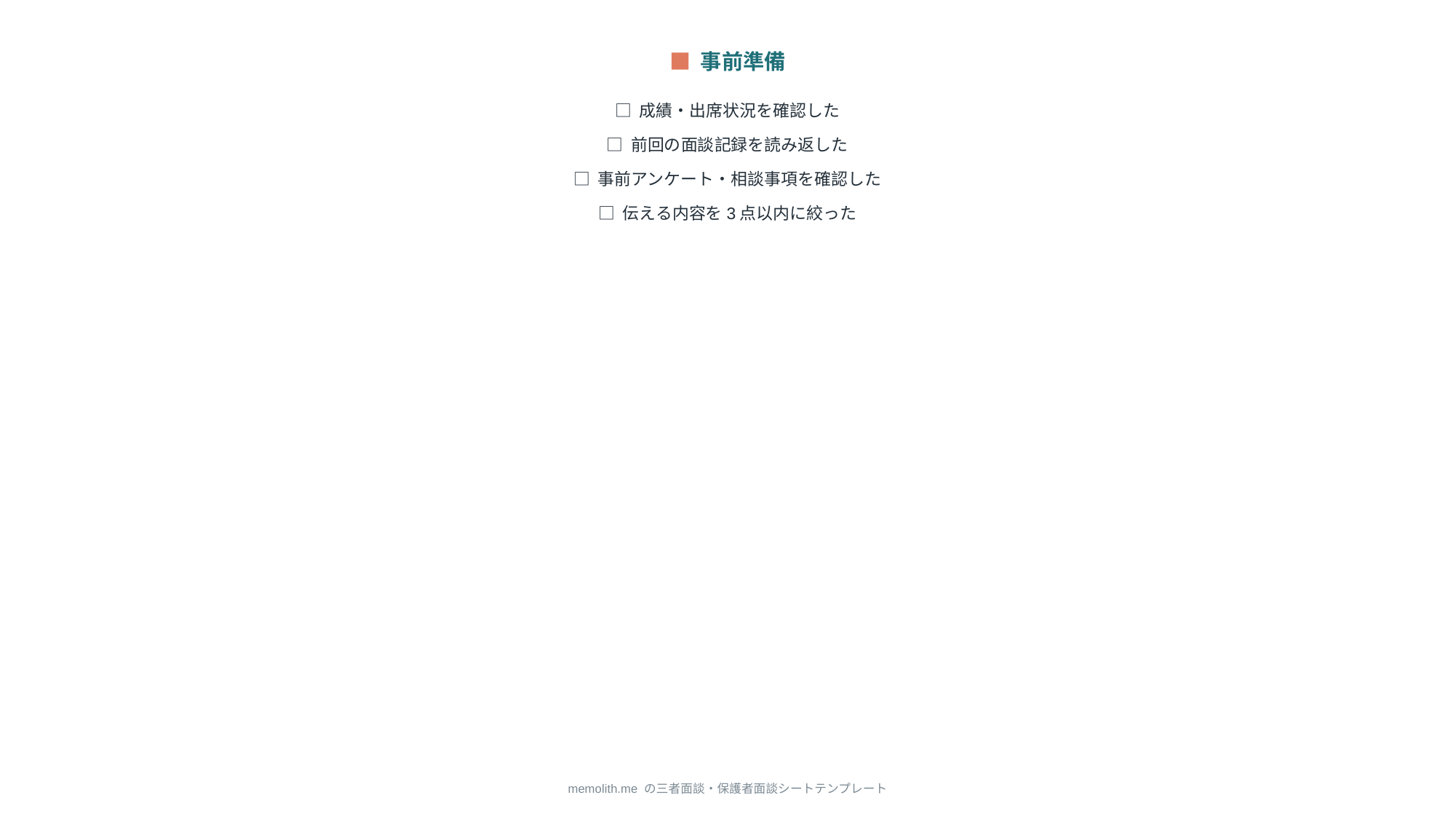

■ 事前準備
□ 成績・出席状況を確認した
□ 前回の面談記録を読み返した
□ 事前アンケート・相談事項を確認した
□ 伝える内容を3点以内に絞った
memolith.me の三者面談・保護者面談シートテンプレート